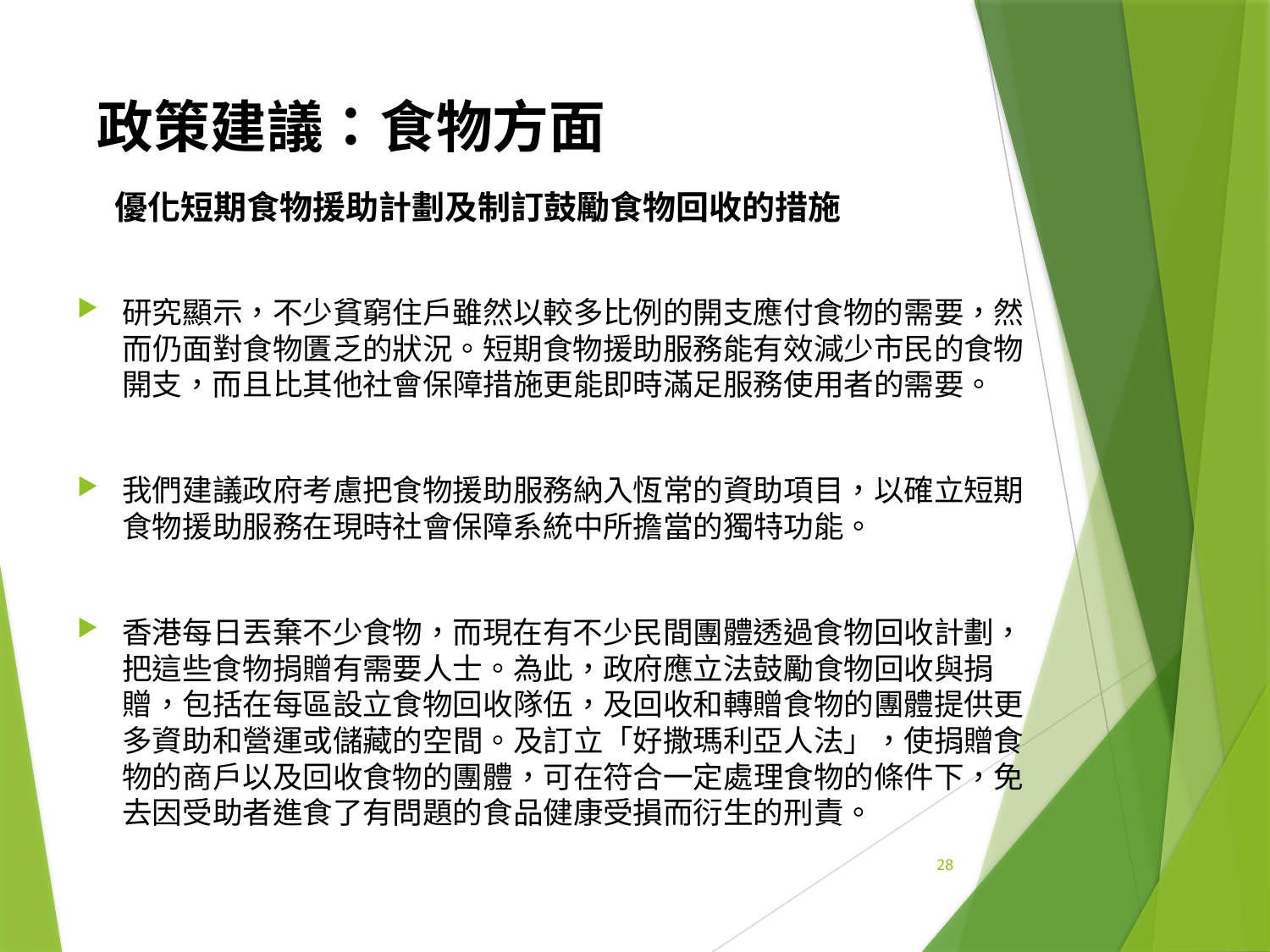

# 政策建議：食物方面
優化短期食物援助計劃及制訂鼓勵食物回收的措施
研究顯示，不少貧窮住戶雖然以較多比例的開支應付食物的需要，然而仍面對食物匱乏的狀況。短期食物援助服務能有效減少市民的食物開支，而且比其他社會保障措施更能即時滿足服務使用者的需要。

我們建議政府考慮把食物援助服務納入恆常的資助項目，以確立短期食物援助服務在現時社會保障系統中所擔當的獨特功能。

香港每日丟棄不少食物，而現在有不少民間團體透過食物回收計劃，把這些食物捐贈有需要人士。為此，政府應立法鼓勵食物回收與捐贈，包括在每區設立食物回收隊伍，及回收和轉贈食物的團體提供更多資助和營運或儲藏的空間。及訂立「好撒瑪利亞人法」，使捐贈食物的商戶以及回收食物的團體，可在符合一定處理食物的條件下，免去因受助者進食了有問題的食品健康受損而衍生的刑責。

28